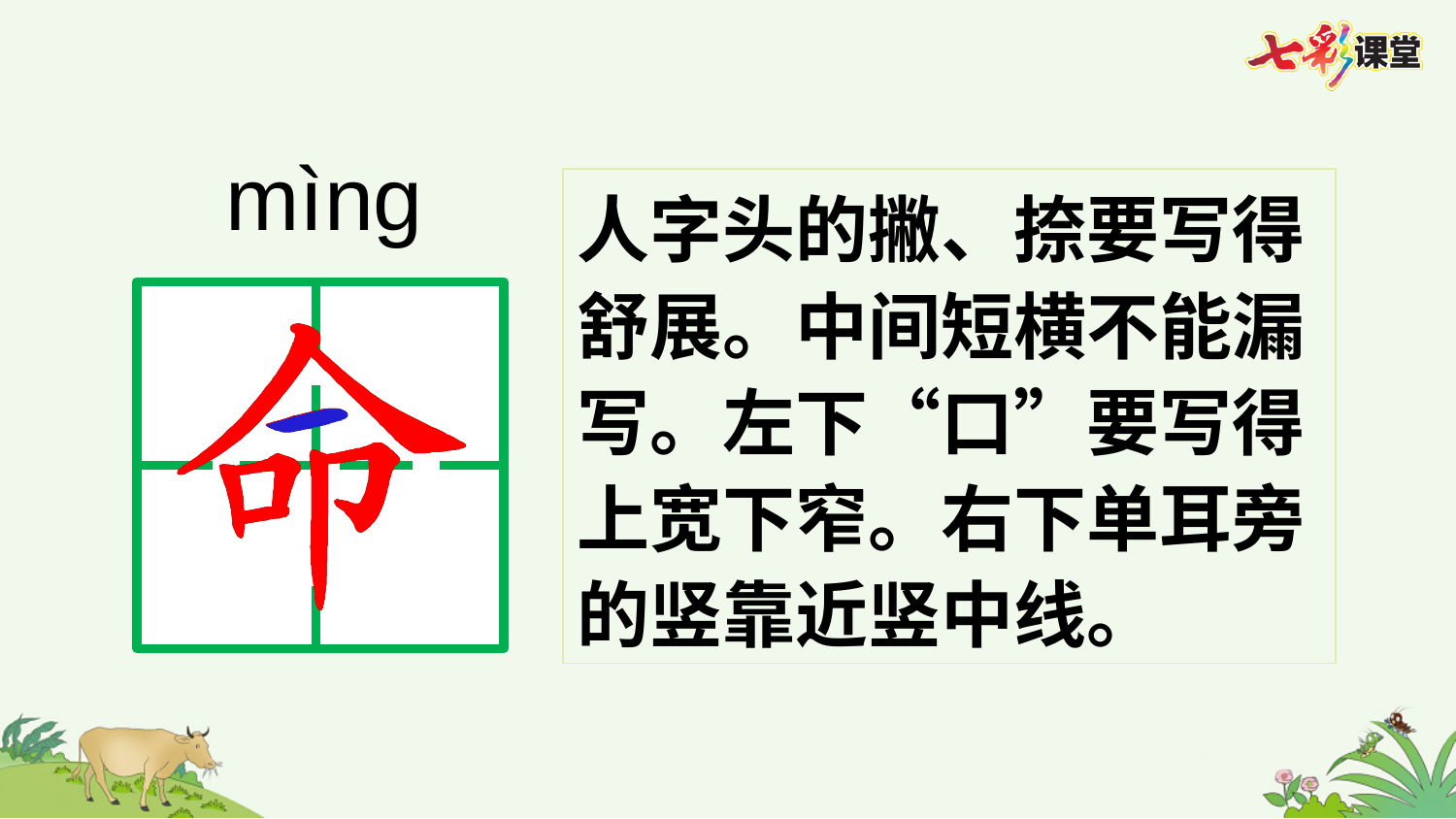

mìng
人字头的撇、捺要写得舒展。中间短横不能漏写。左下“口”要写得上宽下窄。右下单耳旁的竖靠近竖中线。